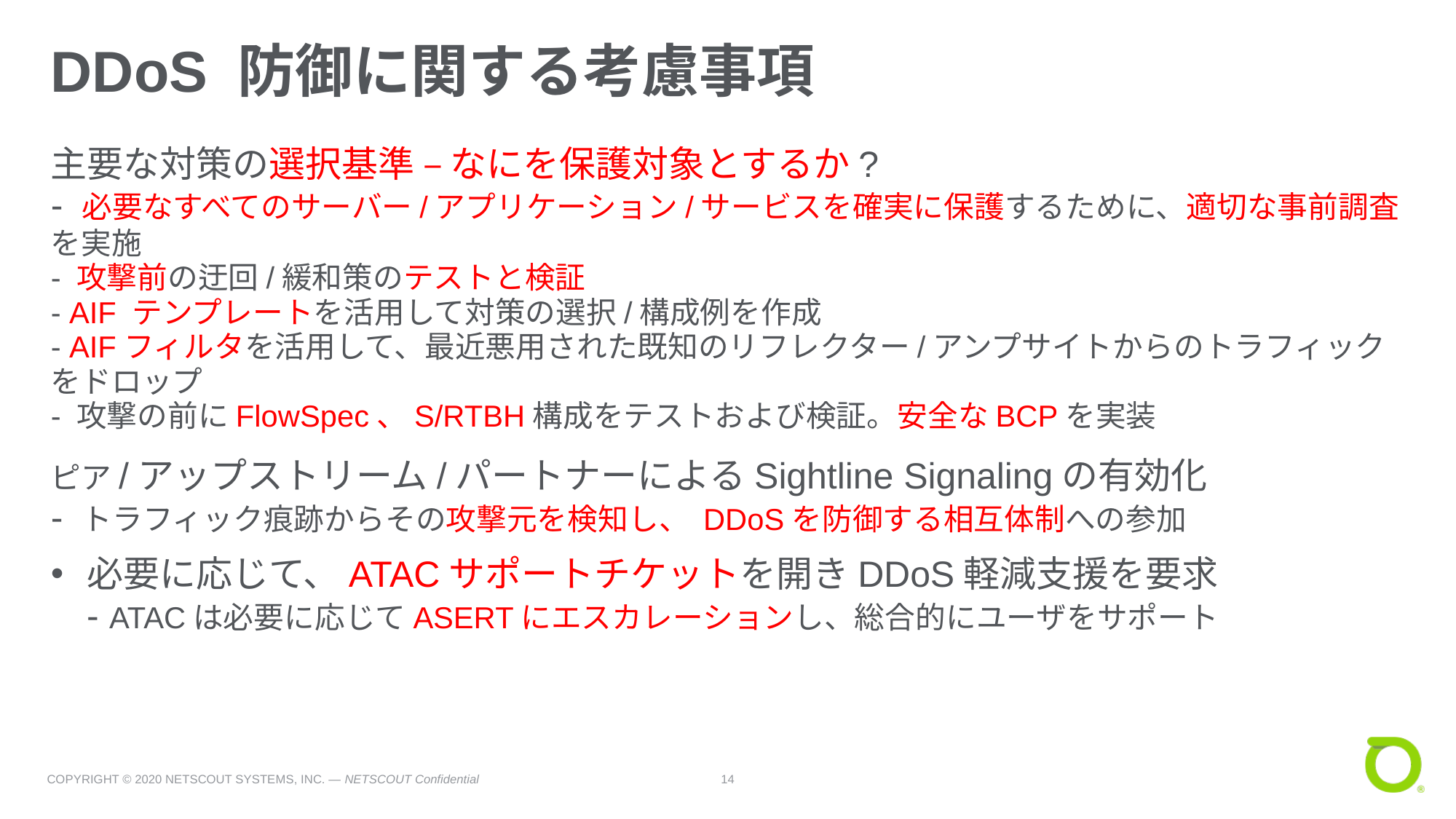

# DDoS 防御に関する考慮事項

主要な対策の選択基準 – なにを保護対象とするか?
- 必要なすべてのサーバー/アプリケーション/サービスを確実に保護するために、適切な事前調査を実施
- 攻撃前の迂回/緩和策のテストと検証
- AIF テンプレートを活用して対策の選択/構成例を作成
- AIFフィルタを活用して、最近悪用された既知のリフレクター/アンプサイトからのトラフィックをドロップ
- 攻撃の前にFlowSpec、S/RTBH構成をテストおよび検証。安全なBCPを実装
ピア/アップストリーム/パートナーによるSightline Signalingの有効化
- トラフィック痕跡からその攻撃元を検知し、 DDoSを防御する相互体制への参加
必要に応じて、ATACサポートチケットを開きDDoS軽減支援を要求
- ATACは必要に応じてASERTにエスカレーションし、総合的にユーザをサポート